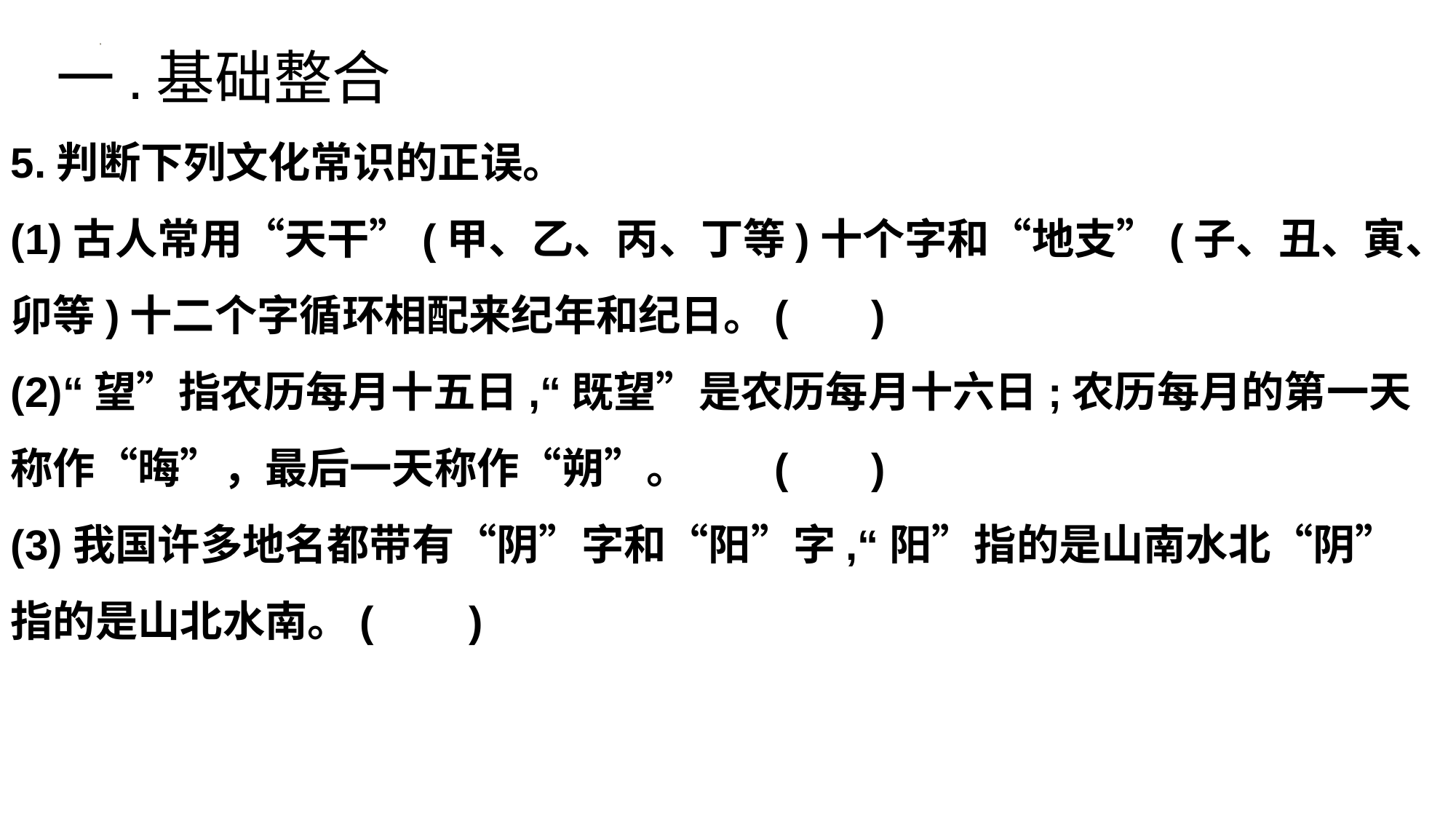

一.基础整合
5.判断下列文化常识的正误。
(1)古人常用“天干”(甲、乙、丙、丁等)十个字和“地支”(子、丑、寅、卯等)十二个字循环相配来纪年和纪日。	(       )
(2)“望”指农历每月十五日,“既望”是农历每月十六日;农历每月的第一天称作“晦”，最后一天称作“朔”。	(       )
(3)我国许多地名都带有“阴”字和“阳”字,“阳”指的是山南水北“阴”指的是山北水南。(        )